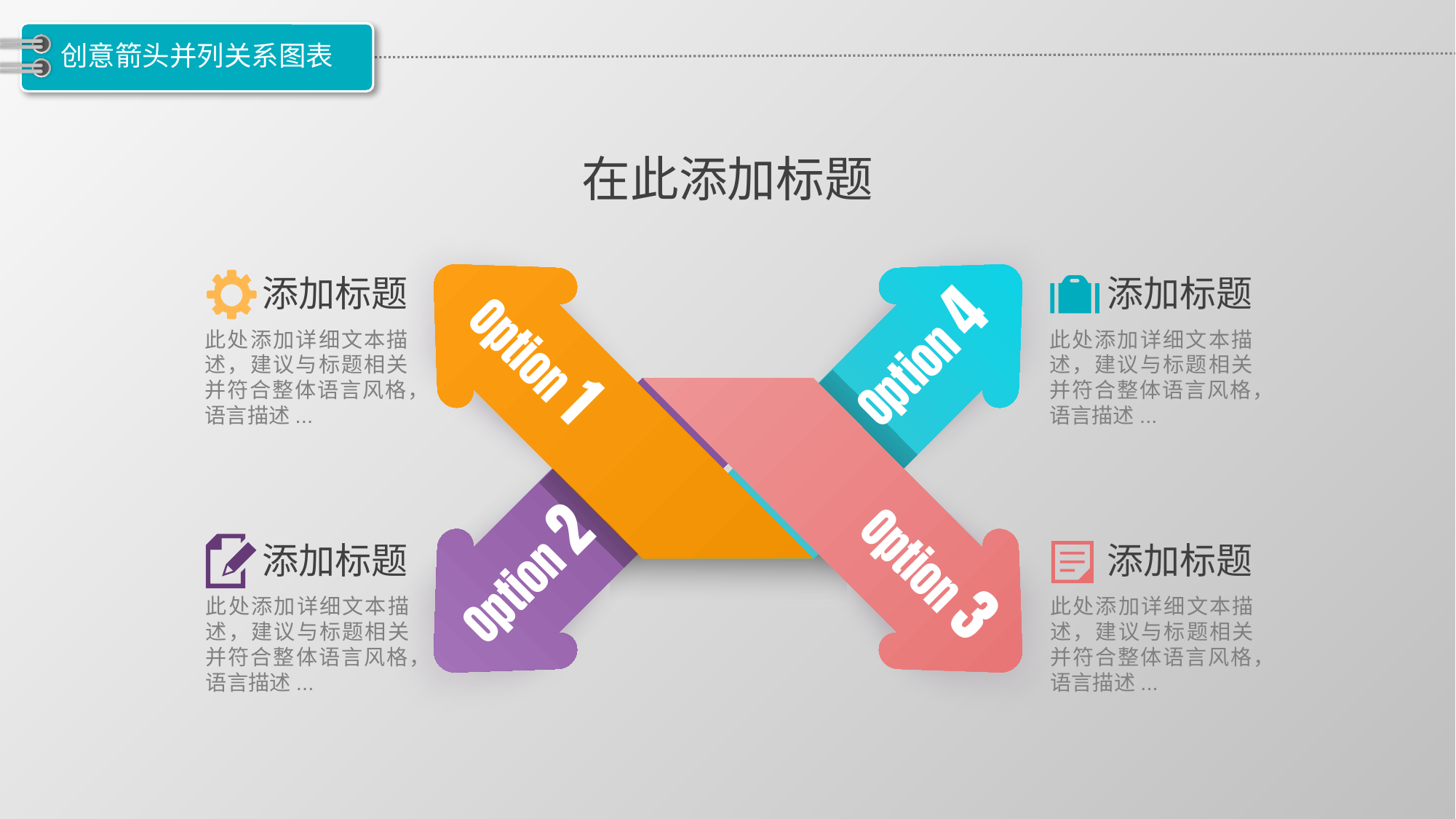

# 创意箭头并列关系图表
在此添加标题

添加标题
添加标题

Option 4
Option 1
此处添加详细文本描述，建议与标题相关并符合整体语言风格，语言描述...
此处添加详细文本描述，建议与标题相关并符合整体语言风格，语言描述...

Option 3
Option 2
添加标题
添加标题

此处添加详细文本描述，建议与标题相关并符合整体语言风格，语言描述...
此处添加详细文本描述，建议与标题相关并符合整体语言风格，语言描述...